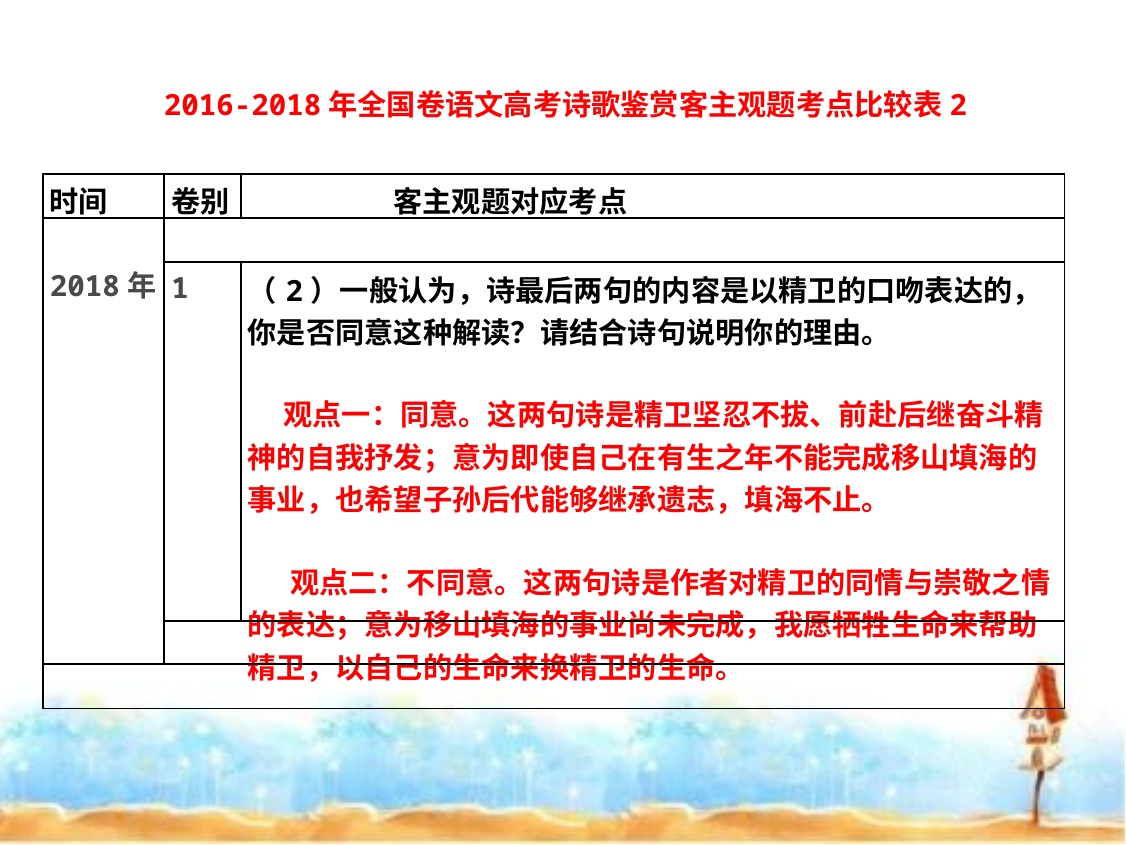

2016-2018年全国卷语文高考诗歌鉴赏客主观题考点比较表2
| 时间 | 卷别 | 客主观题对应考点 |
| --- | --- | --- |
| 2018年 |  |  |
|  | 1 | （2）一般认为，诗最后两句的内容是以精卫的口吻表达的，你是否同意这种解读？请结合诗句说明你的理由。 观点一：同意。这两句诗是精卫坚忍不拔、前赴后继奋斗精神的自我抒发；意为即使自己在有生之年不能完成移山填海的事业，也希望子孙后代能够继承遗志，填海不止。 观点二：不同意。这两句诗是作者对精卫的同情与崇敬之情的表达；意为移山填海的事业尚未完成，我愿牺牲生命来帮助精卫，以自己的生命来换精卫的生命。 |
|  |  |  |
|  |  |  |